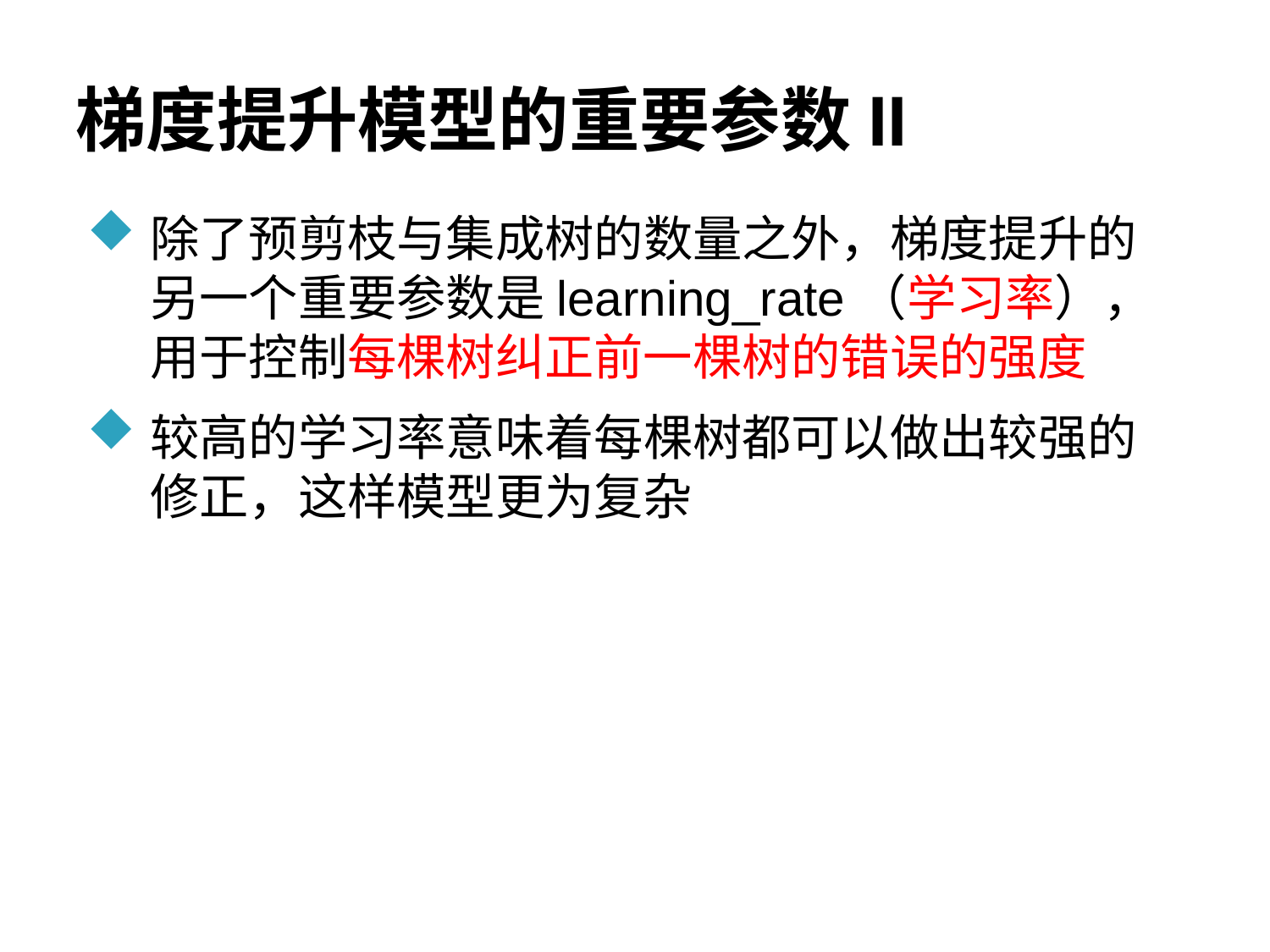

# 梯度提升模型的重要参数II
除了预剪枝与集成树的数量之外，梯度提升的另一个重要参数是learning_rate（学习率），用于控制每棵树纠正前一棵树的错误的强度
较高的学习率意味着每棵树都可以做出较强的修正，这样模型更为复杂